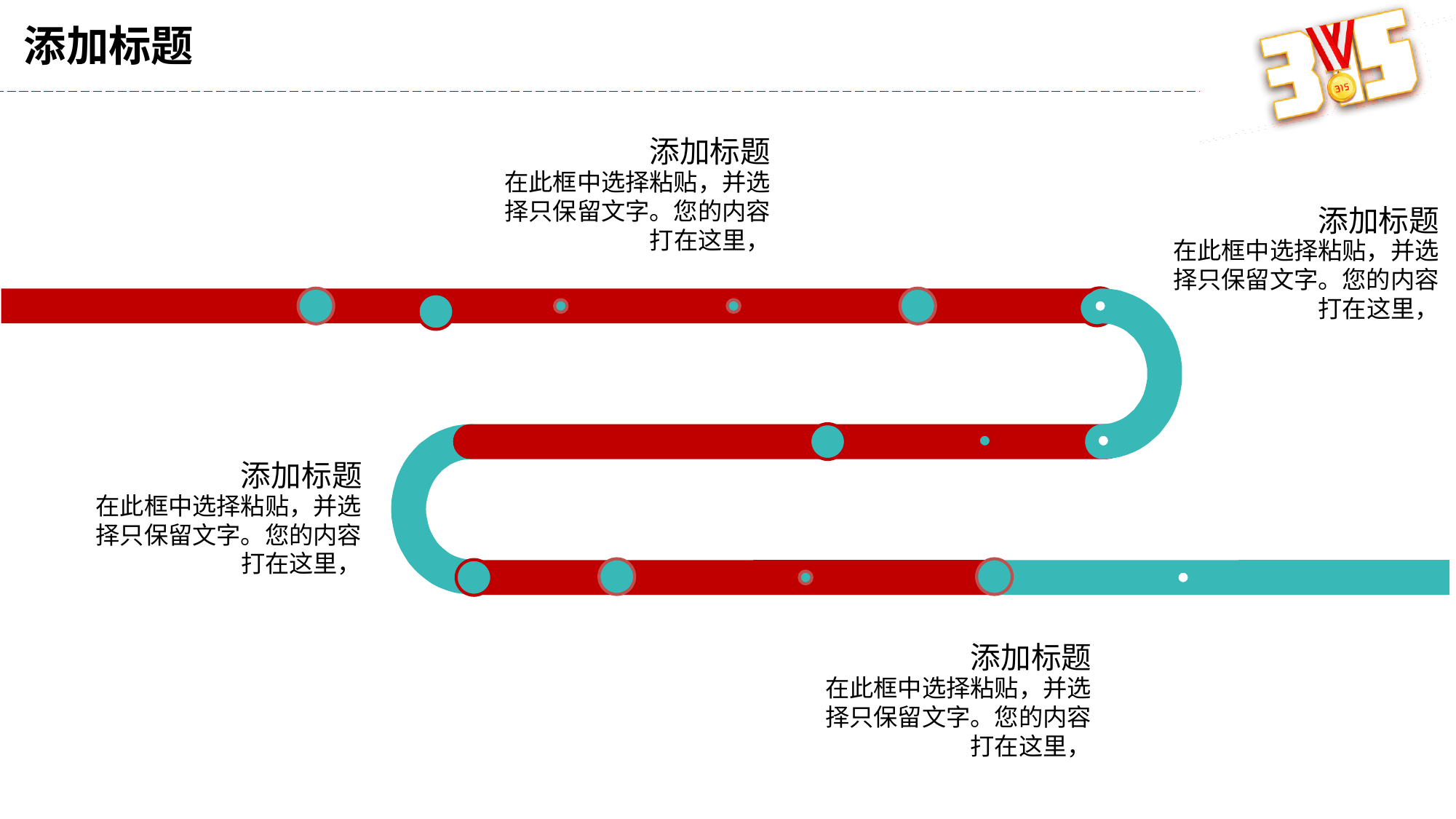

添加标题
在此框中选择粘贴，并选择只保留文字。您的内容打在这里，
添加标题
在此框中选择粘贴，并选择只保留文字。您的内容打在这里，

添加标题
在此框中选择粘贴，并选择只保留文字。您的内容打在这里，

添加标题
在此框中选择粘贴，并选择只保留文字。您的内容打在这里，